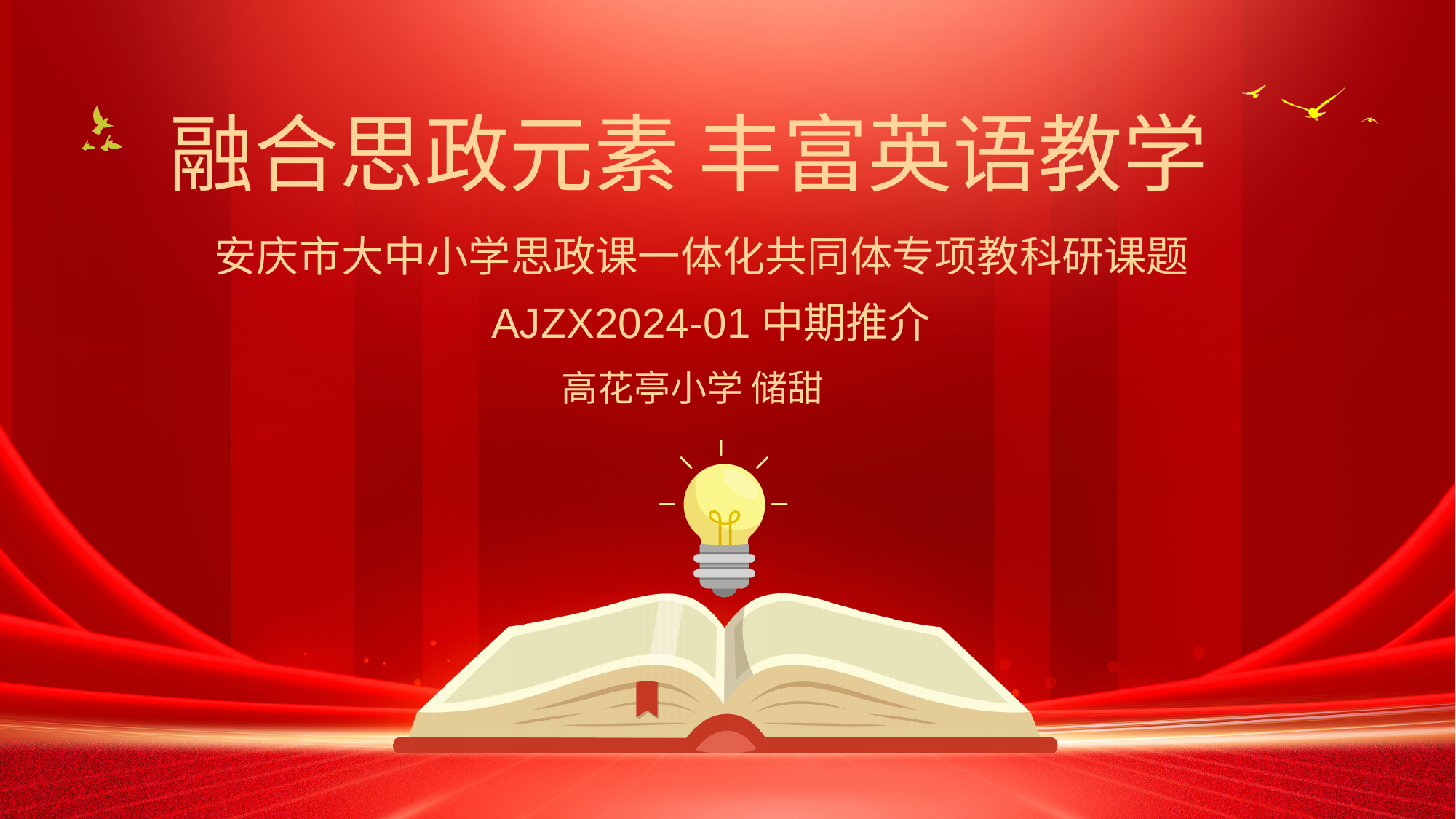

融合思政元素 丰富英语教学
安庆市大中小学思政课一体化共同体专项教科研课题   AJZX2024-01中期推介
高花亭小学 储甜